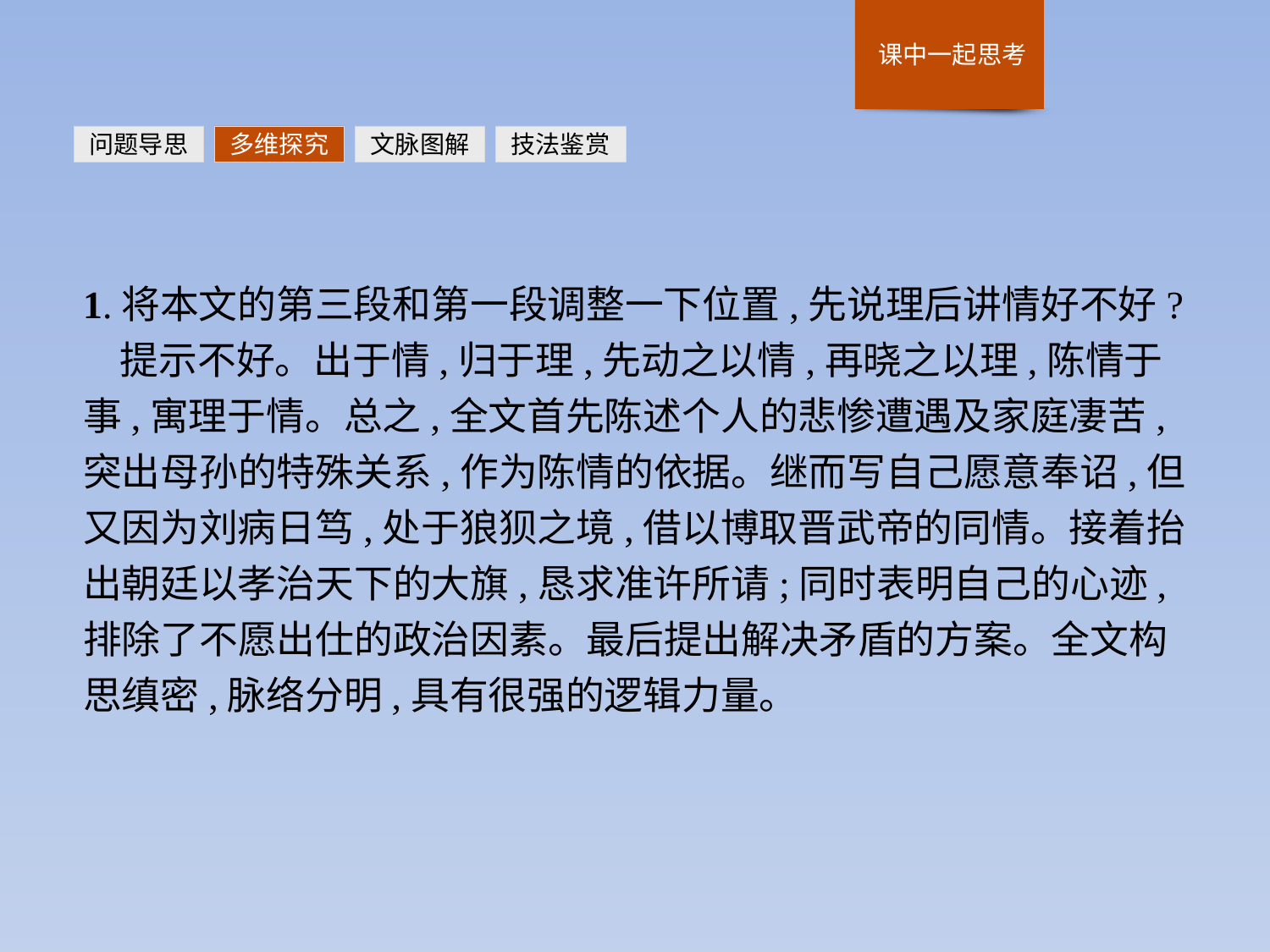

问题导思
多维探究
文脉图解
技法鉴赏
1.将本文的第三段和第一段调整一下位置,先说理后讲情好不好?
提示不好。出于情,归于理,先动之以情,再晓之以理,陈情于事,寓理于情。总之,全文首先陈述个人的悲惨遭遇及家庭凄苦,突出母孙的特殊关系,作为陈情的依据。继而写自己愿意奉诏,但又因为刘病日笃,处于狼狈之境,借以博取晋武帝的同情。接着抬出朝廷以孝治天下的大旗,恳求准许所请;同时表明自己的心迹,排除了不愿出仕的政治因素。最后提出解决矛盾的方案。全文构思缜密,脉络分明,具有很强的逻辑力量。